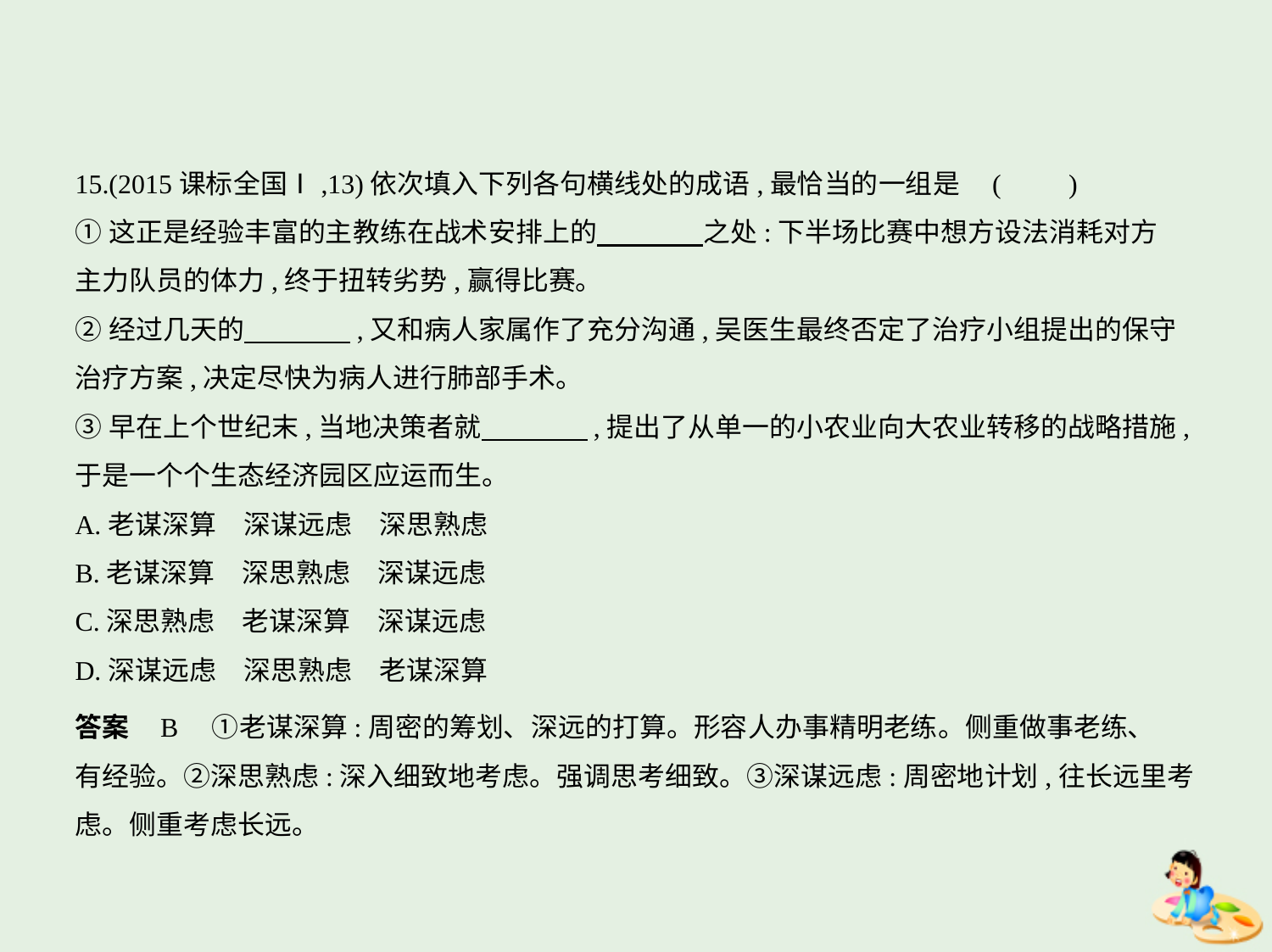

15.(2015课标全国Ⅰ,13)依次填入下列各句横线处的成语,最恰当的一组是 (　　)
①这正是经验丰富的主教练在战术安排上的　　　    之处:下半场比赛中想方设法消耗对方
主力队员的体力,终于扭转劣势,赢得比赛。
②经过几天的　　　    ,又和病人家属作了充分沟通,吴医生最终否定了治疗小组提出的保守
治疗方案,决定尽快为病人进行肺部手术。
③早在上个世纪末,当地决策者就　　　    ,提出了从单一的小农业向大农业转移的战略措施,
于是一个个生态经济园区应运而生。
A.老谋深算　深谋远虑　深思熟虑
B.老谋深算　深思熟虑　深谋远虑
C.深思熟虑　老谋深算　深谋远虑
D.深谋远虑　深思熟虑　老谋深算
答案    B　①老谋深算:周密的筹划、深远的打算。形容人办事精明老练。侧重做事老练、
有经验。②深思熟虑:深入细致地考虑。强调思考细致。③深谋远虑:周密地计划,往长远里考
虑。侧重考虑长远。